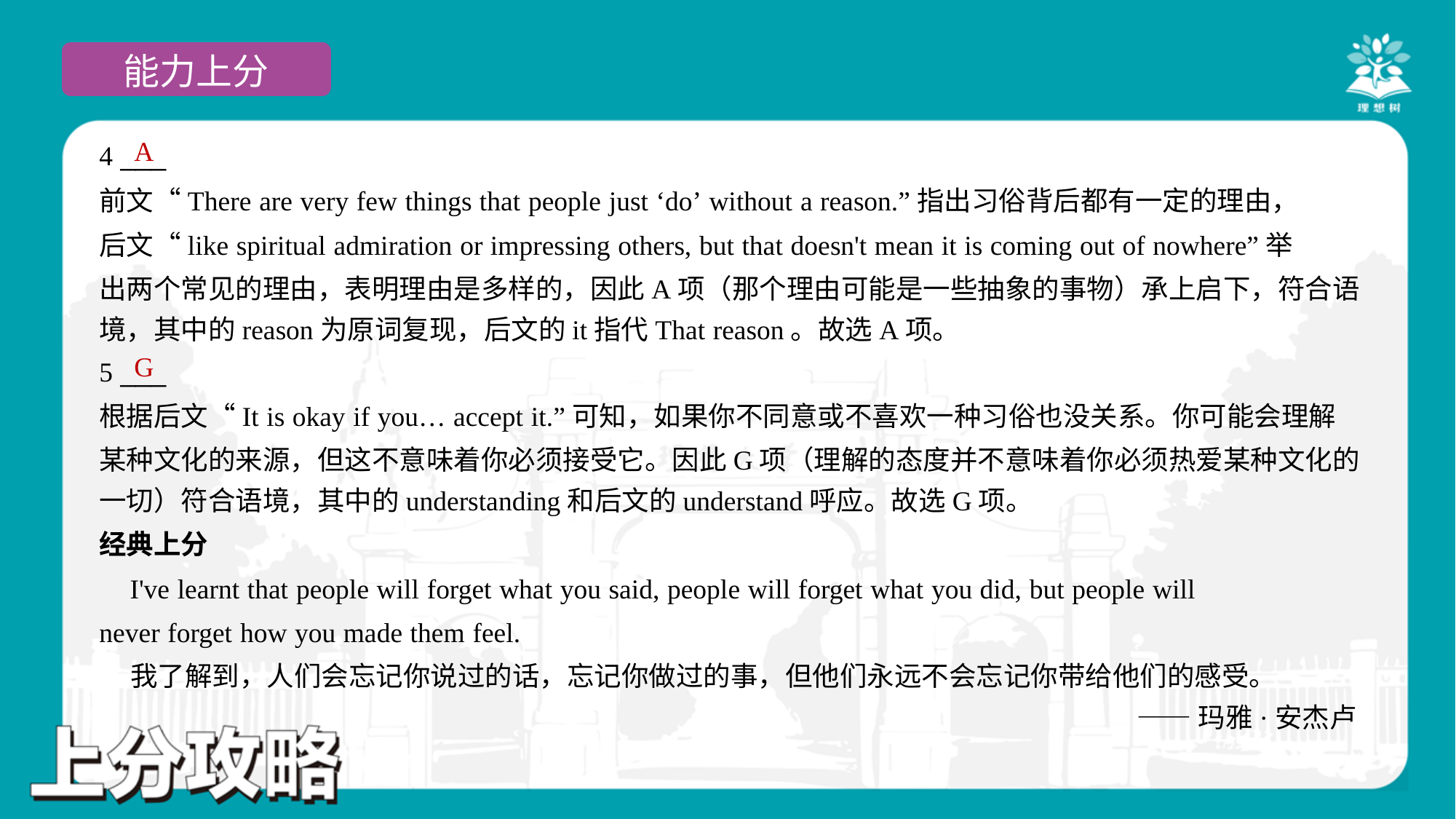

A
4 ___
前文“There are very few things that people just ‘do’ without a reason.”指出习俗背后都有一定的理由，
后文“like spiritual admiration or impressing others, but that doesn't mean it is coming out of nowhere”举
出两个常见的理由，表明理由是多样的，因此A项（那个理由可能是一些抽象的事物）承上启下，符合语
境，其中的reason为原词复现，后文的it指代That reason。故选A项。
G
5 ___
根据后文“It is okay if you… accept it.”可知，如果你不同意或不喜欢一种习俗也没关系。你可能会理解
某种文化的来源，但这不意味着你必须接受它。因此G项（理解的态度并不意味着你必须热爱某种文化的
一切）符合语境，其中的understanding和后文的understand呼应。故选G项。
经典上分
    I've learnt that people will forget what you said, people will forget what you did, but people will
never forget how you made them feel.
    我了解到，人们会忘记你说过的话，忘记你做过的事，但他们永远不会忘记你带给他们的感受。
——玛雅·安杰卢